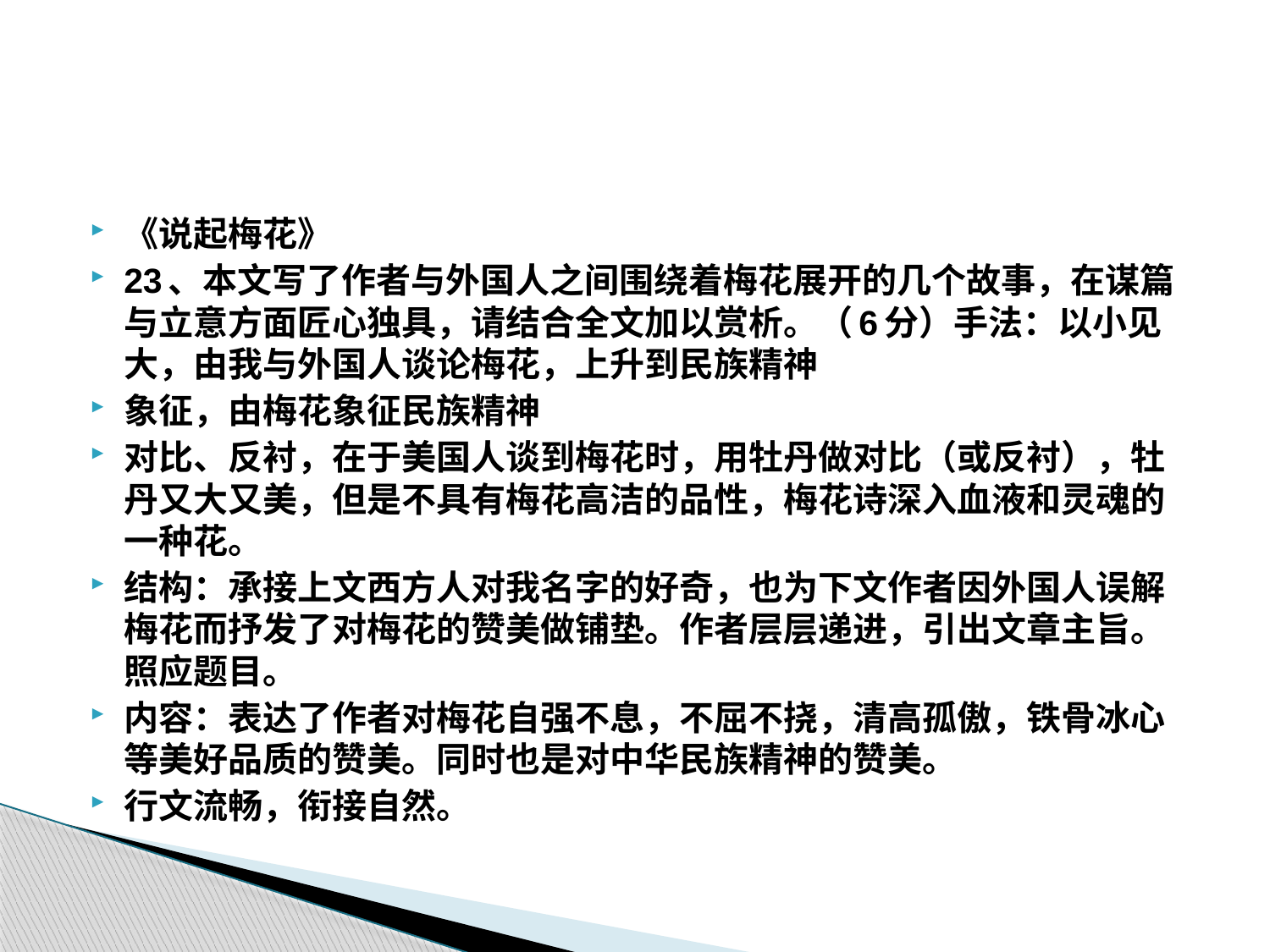

#
《说起梅花》
23、本文写了作者与外国人之间围绕着梅花展开的几个故事，在谋篇与立意方面匠心独具，请结合全文加以赏析。（6分）手法：以小见大，由我与外国人谈论梅花，上升到民族精神
象征，由梅花象征民族精神
对比、反衬，在于美国人谈到梅花时，用牡丹做对比（或反衬），牡丹又大又美，但是不具有梅花高洁的品性，梅花诗深入血液和灵魂的一种花。
结构：承接上文西方人对我名字的好奇，也为下文作者因外国人误解梅花而抒发了对梅花的赞美做铺垫。作者层层递进，引出文章主旨。照应题目。
内容：表达了作者对梅花自强不息，不屈不挠，清高孤傲，铁骨冰心等美好品质的赞美。同时也是对中华民族精神的赞美。
行文流畅，衔接自然。